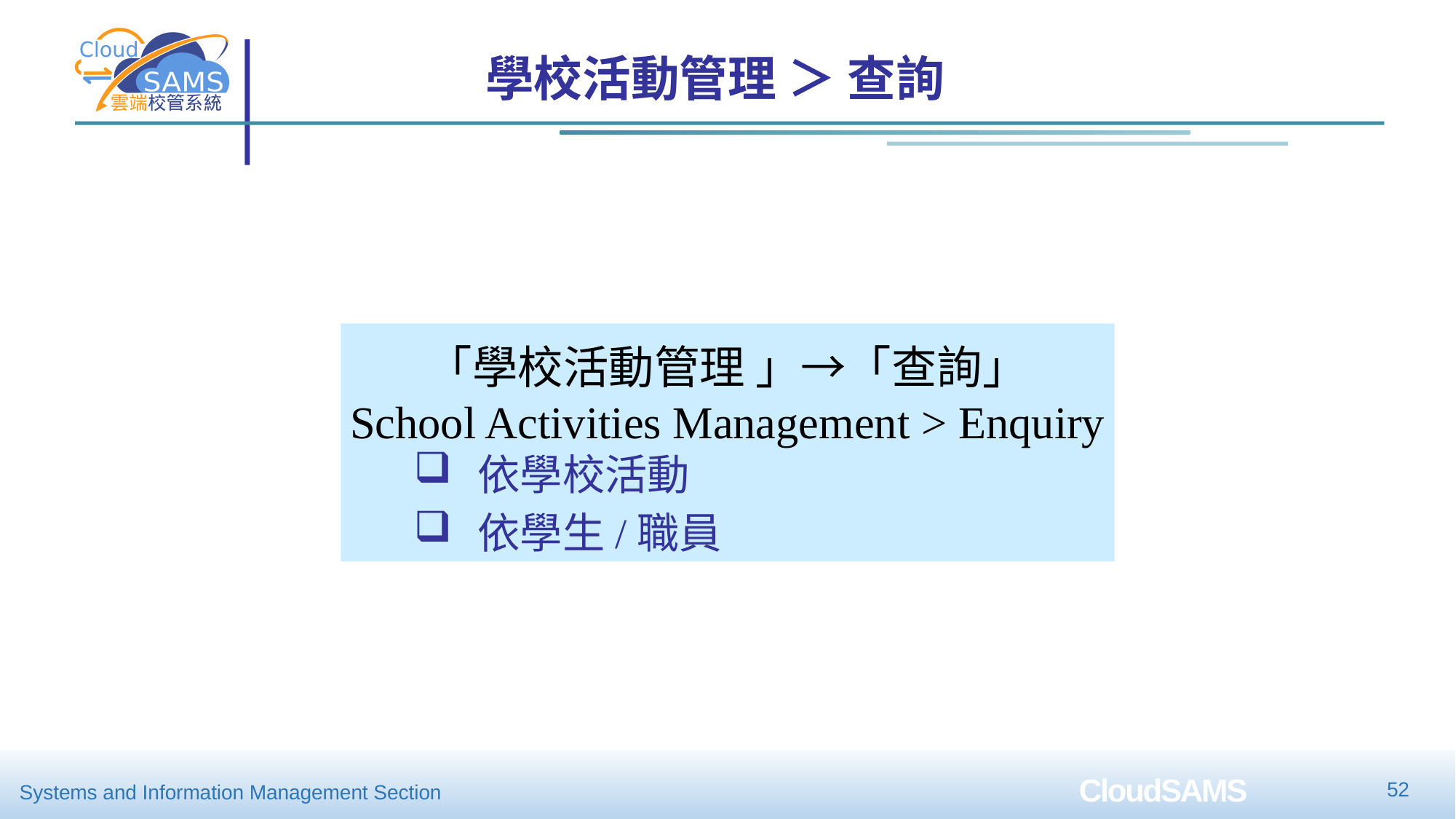

學校活動管理 ＞ 查詢
「學校活動管理 」→「查詢」
School Activities Management > Enquiry
依學校活動
依學生/職員
52